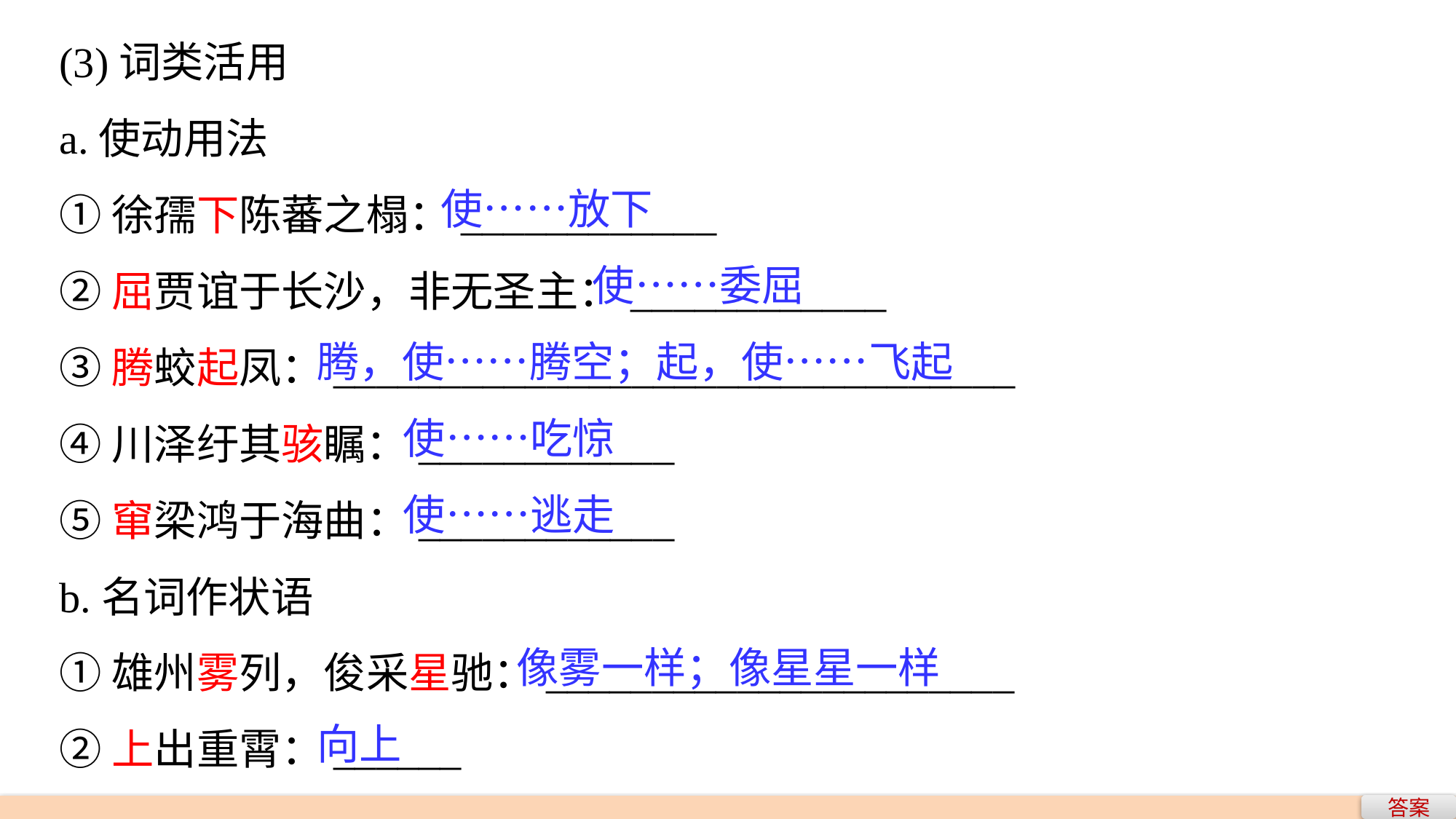

(3)词类活用
a.使动用法
①徐孺下陈蕃之榻：____________
②屈贾谊于长沙，非无圣主：____________
③腾蛟起凤：________________________________
④川泽纡其骇瞩：____________
⑤窜梁鸿于海曲：____________
b.名词作状语
①雄州雾列，俊采星驰：______________________
②上出重霄：______
            使……放下
                            使……委屈
腾，使……腾空；起，使……飞起
        使……吃惊
        使……逃走

                    像雾一样；像星星一样
向上
答案